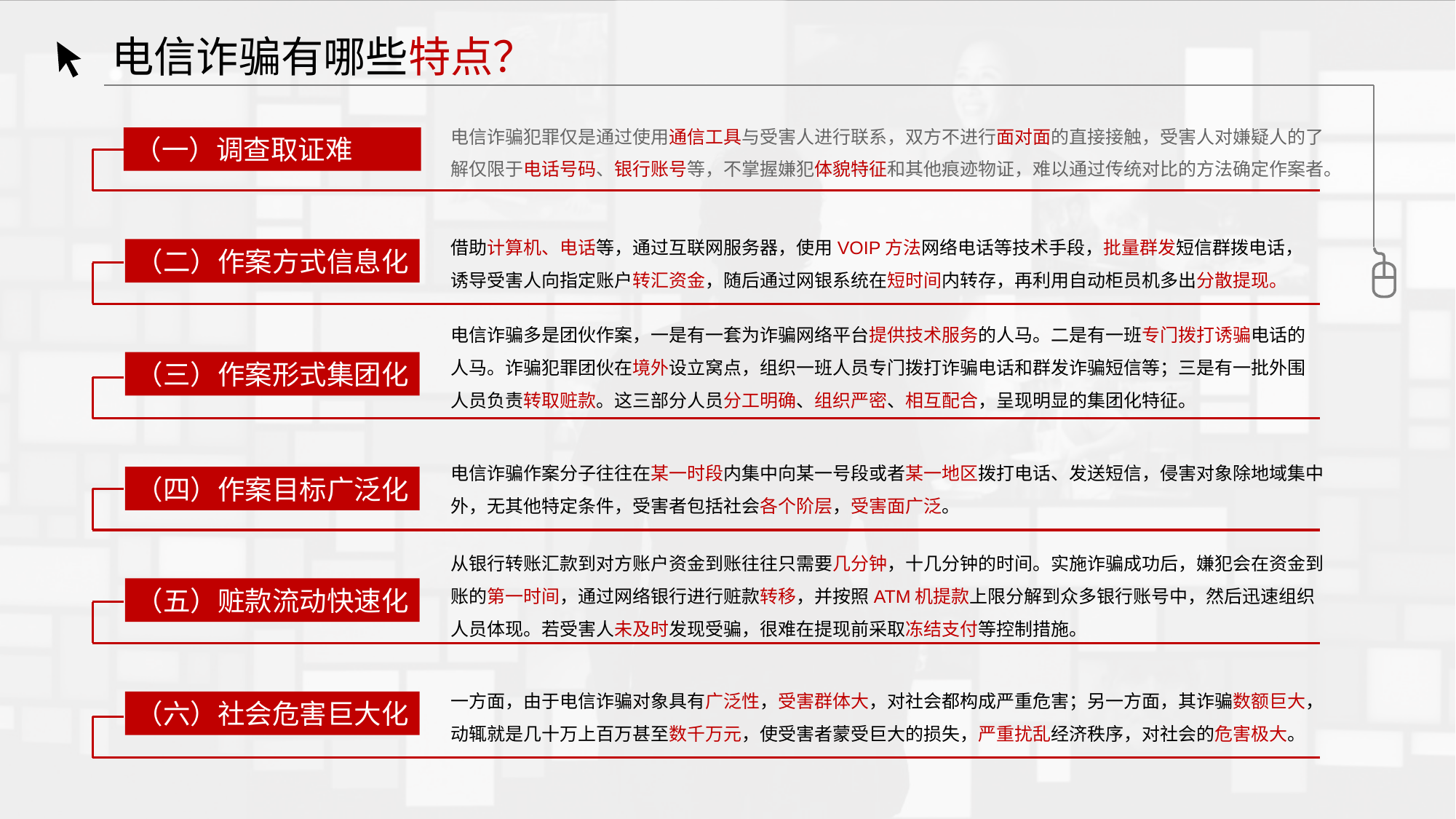

电信诈骗有哪些特点？
电信诈骗犯罪仅是通过使用通信工具与受害人进行联系，双方不进行面对面的直接接触，受害人对嫌疑人的了解仅限于电话号码、银行账号等，不掌握嫌犯体貌特征和其他痕迹物证，难以通过传统对比的方法确定作案者。
（一）调查取证难
借助计算机、电话等，通过互联网服务器，使用VOIP方法网络电话等技术手段，批量群发短信群拨电话，诱导受害人向指定账户转汇资金，随后通过网银系统在短时间内转存，再利用自动柜员机多出分散提现。
（二）作案方式信息化
电信诈骗多是团伙作案，一是有一套为诈骗网络平台提供技术服务的人马。二是有一班专门拨打诱骗电话的人马。诈骗犯罪团伙在境外设立窝点，组织一班人员专门拨打诈骗电话和群发诈骗短信等；三是有一批外围人员负责转取赃款。这三部分人员分工明确、组织严密、相互配合，呈现明显的集团化特征。
（三）作案形式集团化
电信诈骗作案分子往往在某一时段内集中向某一号段或者某一地区拨打电话、发送短信，侵害对象除地域集中外，无其他特定条件，受害者包括社会各个阶层，受害面广泛。
（四）作案目标广泛化
从银行转账汇款到对方账户资金到账往往只需要几分钟，十几分钟的时间。实施诈骗成功后，嫌犯会在资金到账的第一时间，通过网络银行进行赃款转移，并按照ATM机提款上限分解到众多银行账号中，然后迅速组织人员体现。若受害人未及时发现受骗，很难在提现前采取冻结支付等控制措施。
（五）赃款流动快速化
一方面，由于电信诈骗对象具有广泛性，受害群体大，对社会都构成严重危害；另一方面，其诈骗数额巨大，动辄就是几十万上百万甚至数千万元，使受害者蒙受巨大的损失，严重扰乱经济秩序，对社会的危害极大。
（六）社会危害巨大化